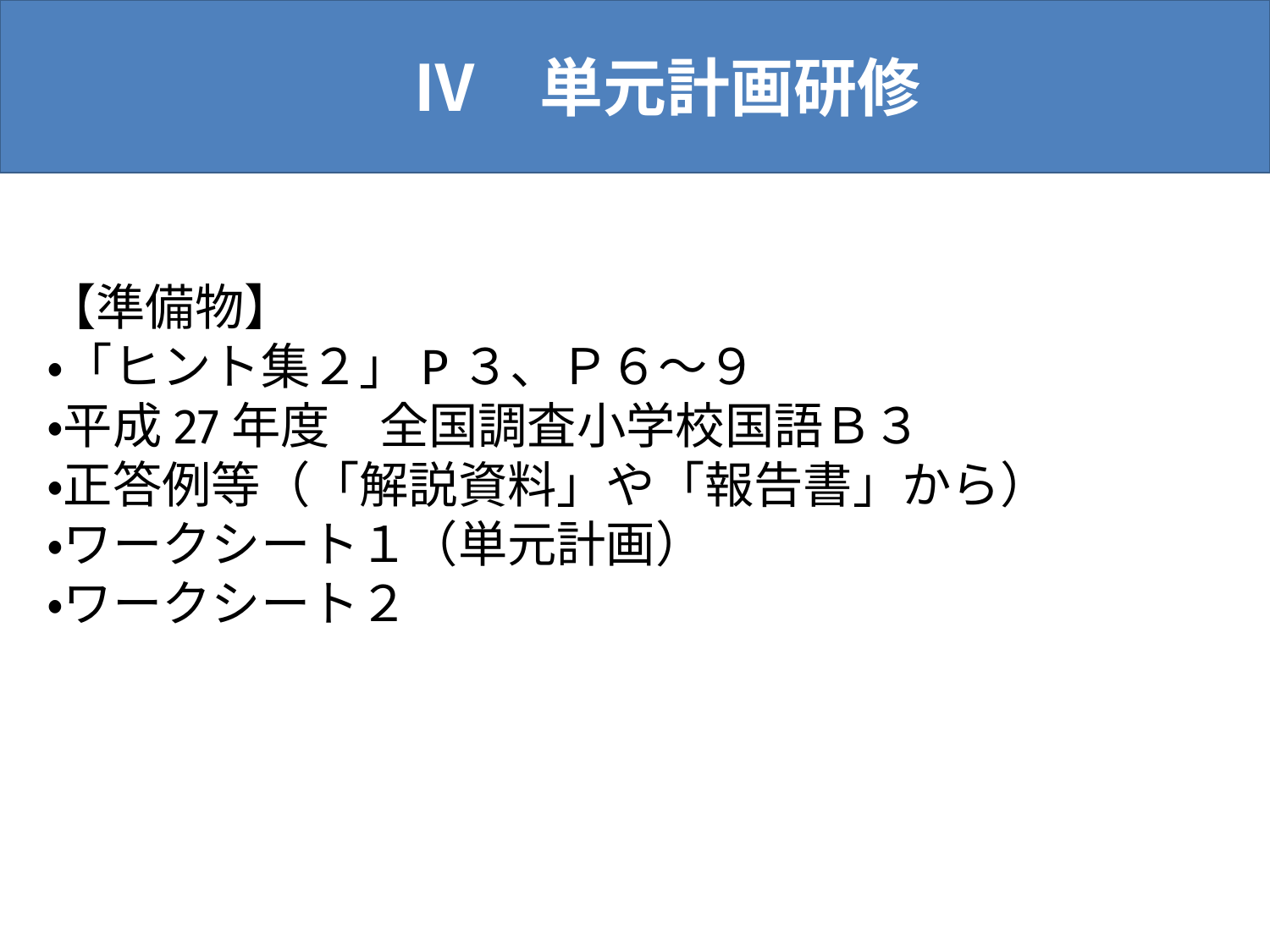

Ⅳ　単元計画研修
【準備物】
・「ヒント集２」P３、Ｐ６～９
・平成27年度　全国調査小学校国語Ｂ３
・正答例等（「解説資料」や「報告書」から）
・ワークシート１（単元計画）
・ワークシート２